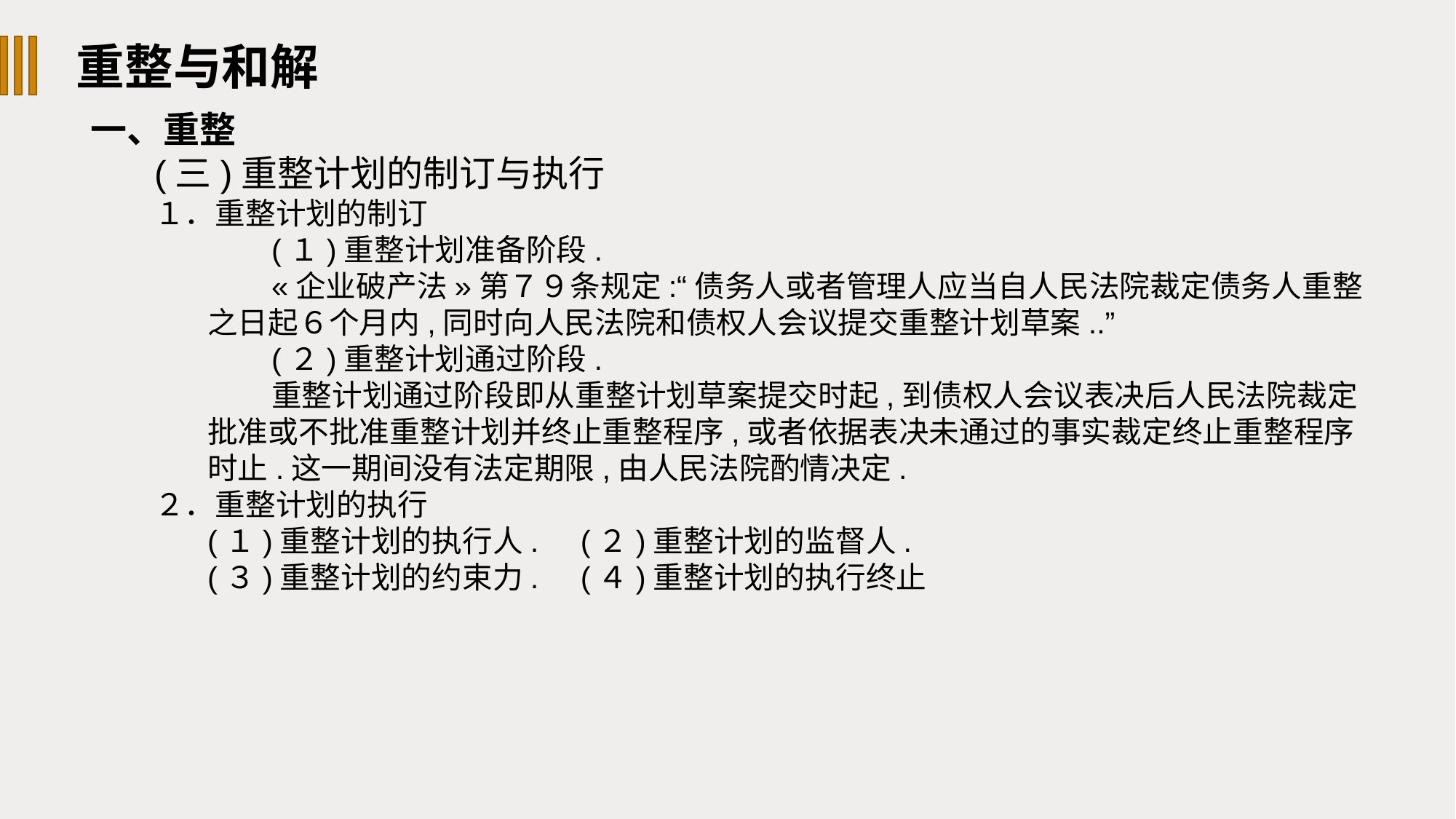

重整与和解

一、重整
(三)重整计划的制订与执行
１．重整计划的制订
(１)重整计划准备阶段.
«企业破产法»第７９条规定:“债务人或者管理人应当自人民法院裁定债务人重整之日起６个月内,同时向人民法院和债权人会议提交重整计划草案..”
(２)重整计划通过阶段.
重整计划通过阶段即从重整计划草案提交时起,到债权人会议表决后人民法院裁定批准或不批准重整计划并终止重整程序,或者依据表决未通过的事实裁定终止重整程序时止.这一期间没有法定期限,由人民法院酌情决定.
２．重整计划的执行
(１)重整计划的执行人.     (２)重整计划的监督人.
(３)重整计划的约束力.     (４)重整计划的执行终止